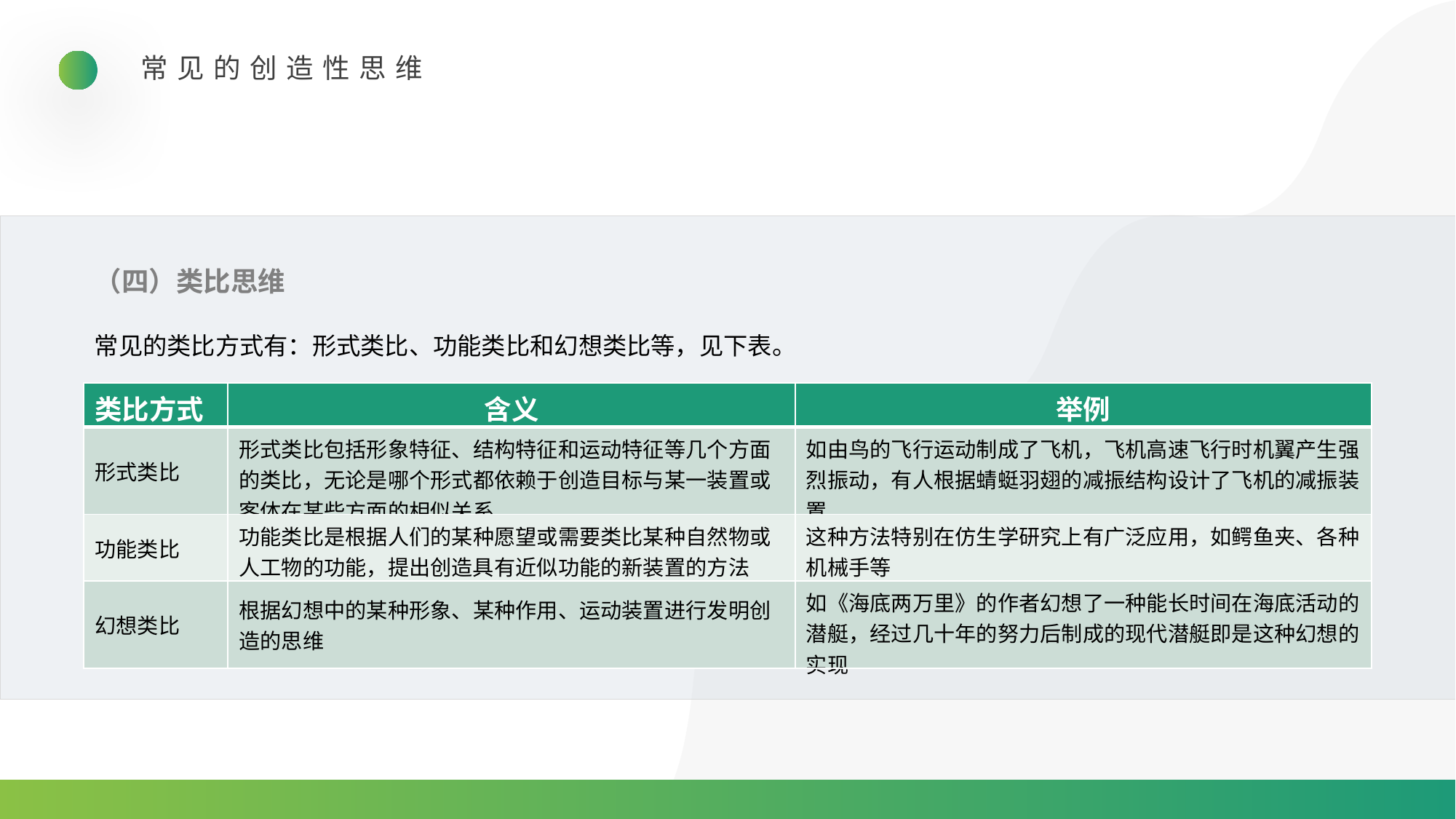

常见的创造性思维

（四）类比思维
常见的类比方式有：形式类比、功能类比和幻想类比等，见下表。
| 类比方式 | 含义 | 举例 |
| --- | --- | --- |
| 形式类比 | 形式类比包括形象特征、结构特征和运动特征等几个方面的类比，无论是哪个形式都依赖于创造目标与某一装置或客体在某些方面的相似关系 | 如由鸟的飞行运动制成了飞机，飞机高速飞行时机翼产生强烈振动，有人根据蜻蜓羽翅的减振结构设计了飞机的减振装置 |
| 功能类比 | 功能类比是根据人们的某种愿望或需要类比某种自然物或人工物的功能，提出创造具有近似功能的新装置的方法 | 这种方法特别在仿生学研究上有广泛应用，如鳄鱼夹、各种机械手等 |
| 幻想类比 | 根据幻想中的某种形象、某种作用、运动装置进行发明创造的思维 | 如《海底两万里》的作者幻想了一种能长时间在海底活动的潜艇，经过几十年的努力后制成的现代潜艇即是这种幻想的实现 |